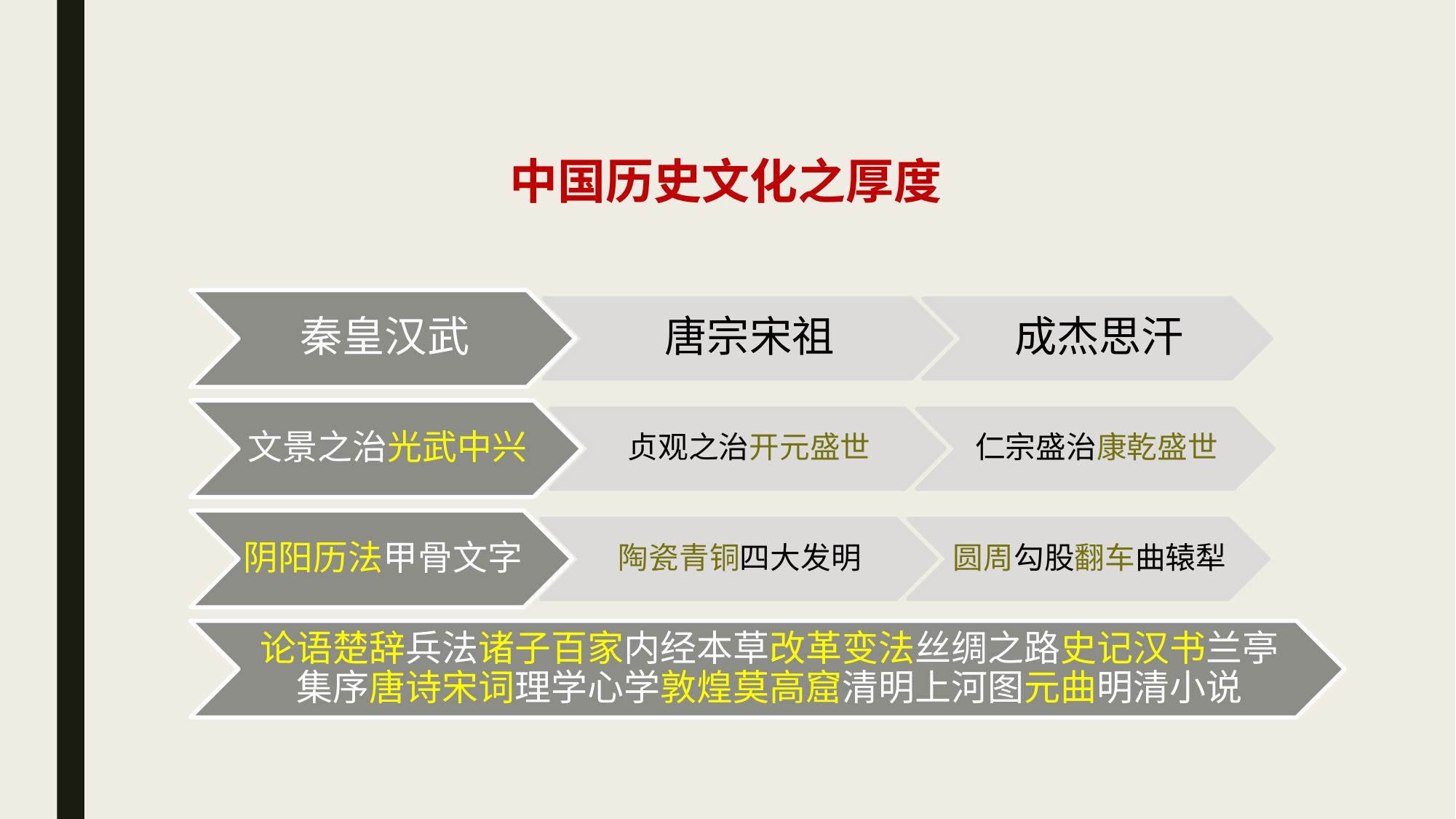

中国历史文化之厚度
秦皇汉武
唐宗宋祖
成杰思汗
文景之治光武中兴
贞观之治开元盛世
仁宗盛治康乾盛世
阴阳历法甲骨文字
陶瓷青铜四大发明
圆周勾股翻车曲辕犁
论语楚辞兵法诸子百家内经本草改革变法丝绸之路史记汉书兰亭集序唐诗宋词理学心学敦煌莫高窟清明上河图元曲明清小说